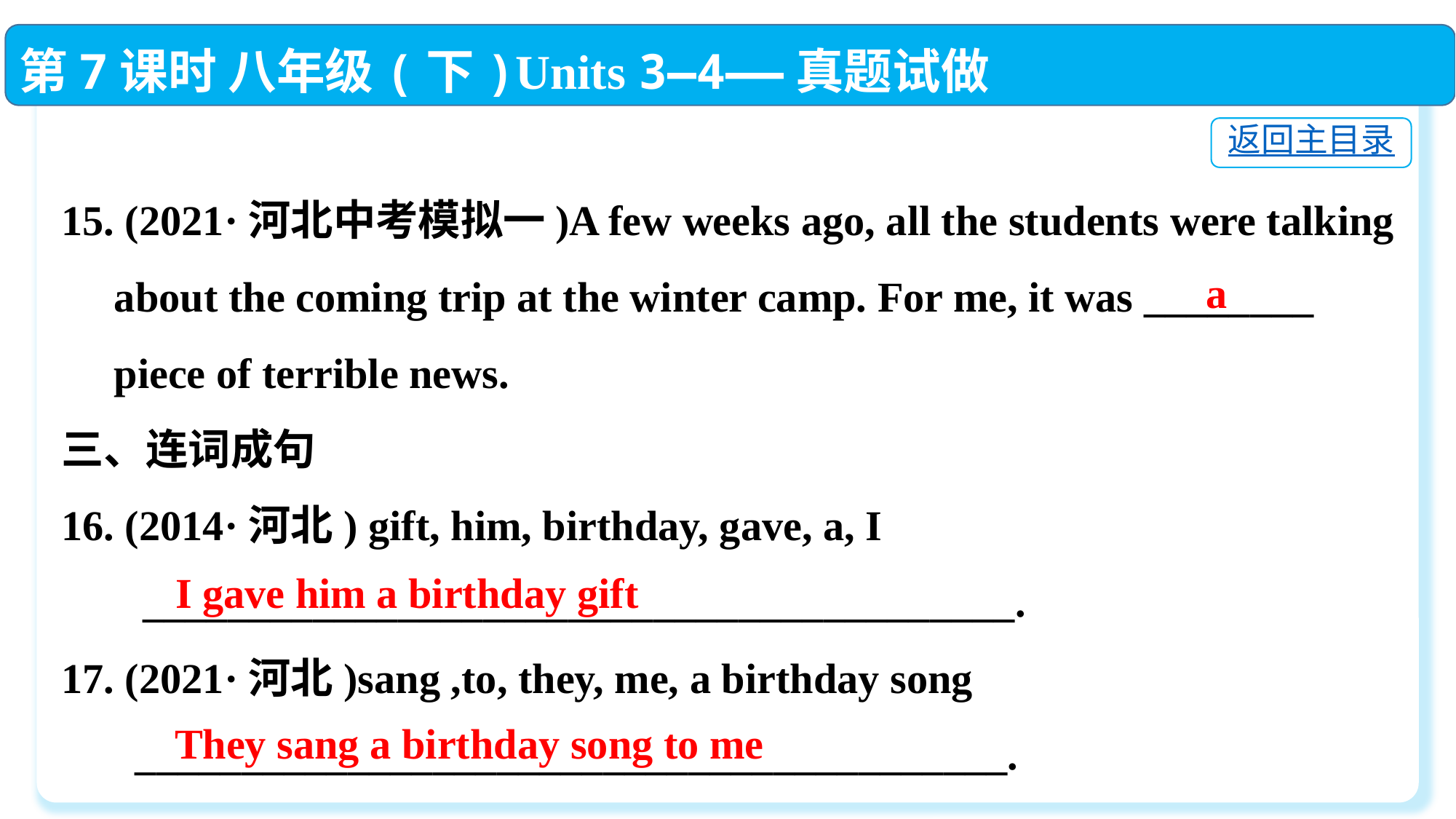

第7课时 八年级(下)Units 3—4——真题试做

返回主目录

15. (2021·河北中考模拟一)A few weeks ago, all the students were talking
     about the coming trip at the winter camp. For me, it was ________
     piece of terrible news.
三、连词成句
16. (2014·河北) gift, him, birthday, gave, a, I
　   _________________________________________.
17. (2021·河北)sang ,to, they, me, a birthday song
       _________________________________________.
a
I gave him a birthday gift
They sang a birthday song to me